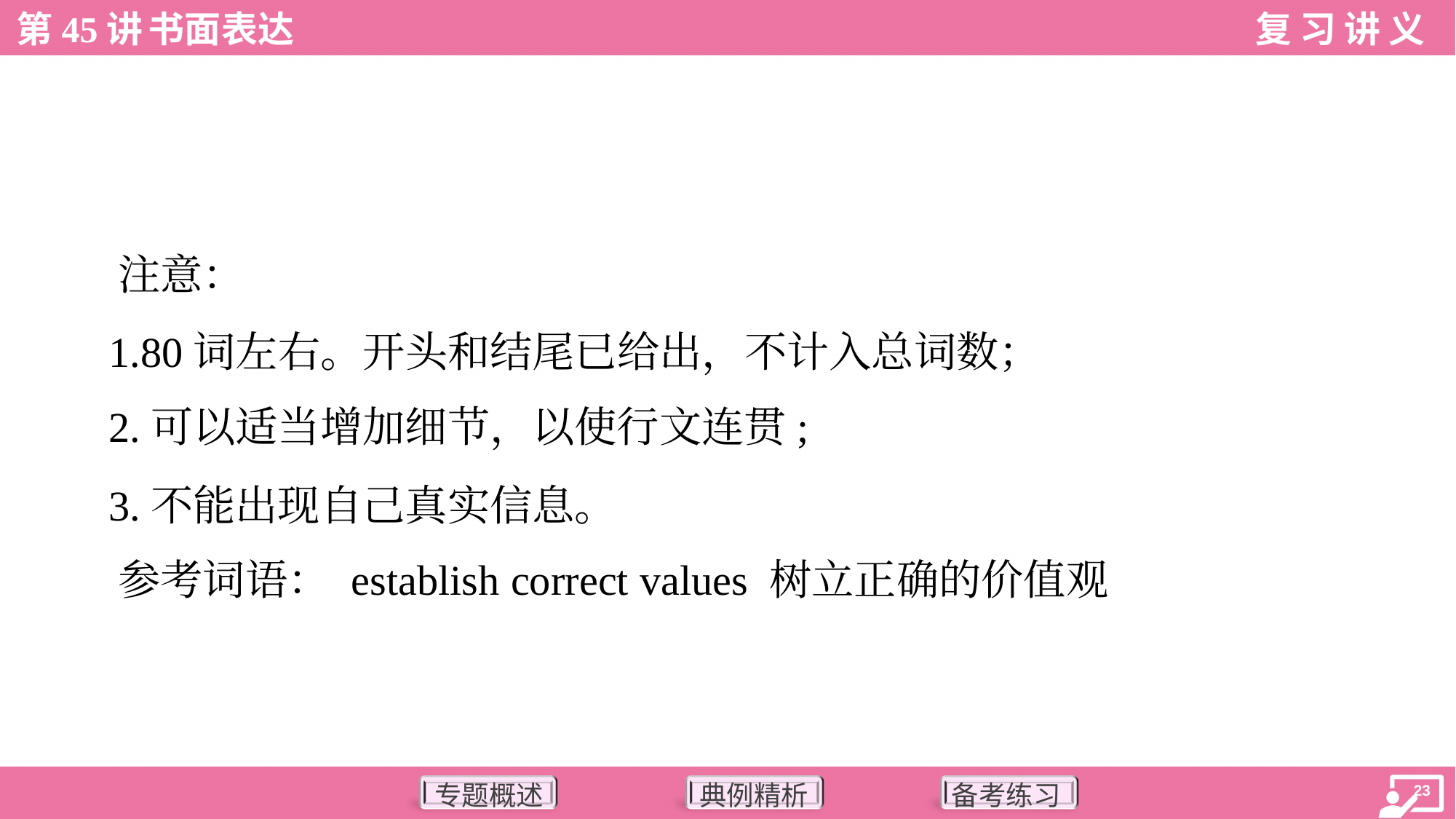

注意：
    1.80词左右。开头和结尾已给出，不计入总词数；
    2.可以适当增加细节，以使行文连贯;
    3.不能出现自己真实信息。
    参考词语： establish correct values 树立正确的价值观